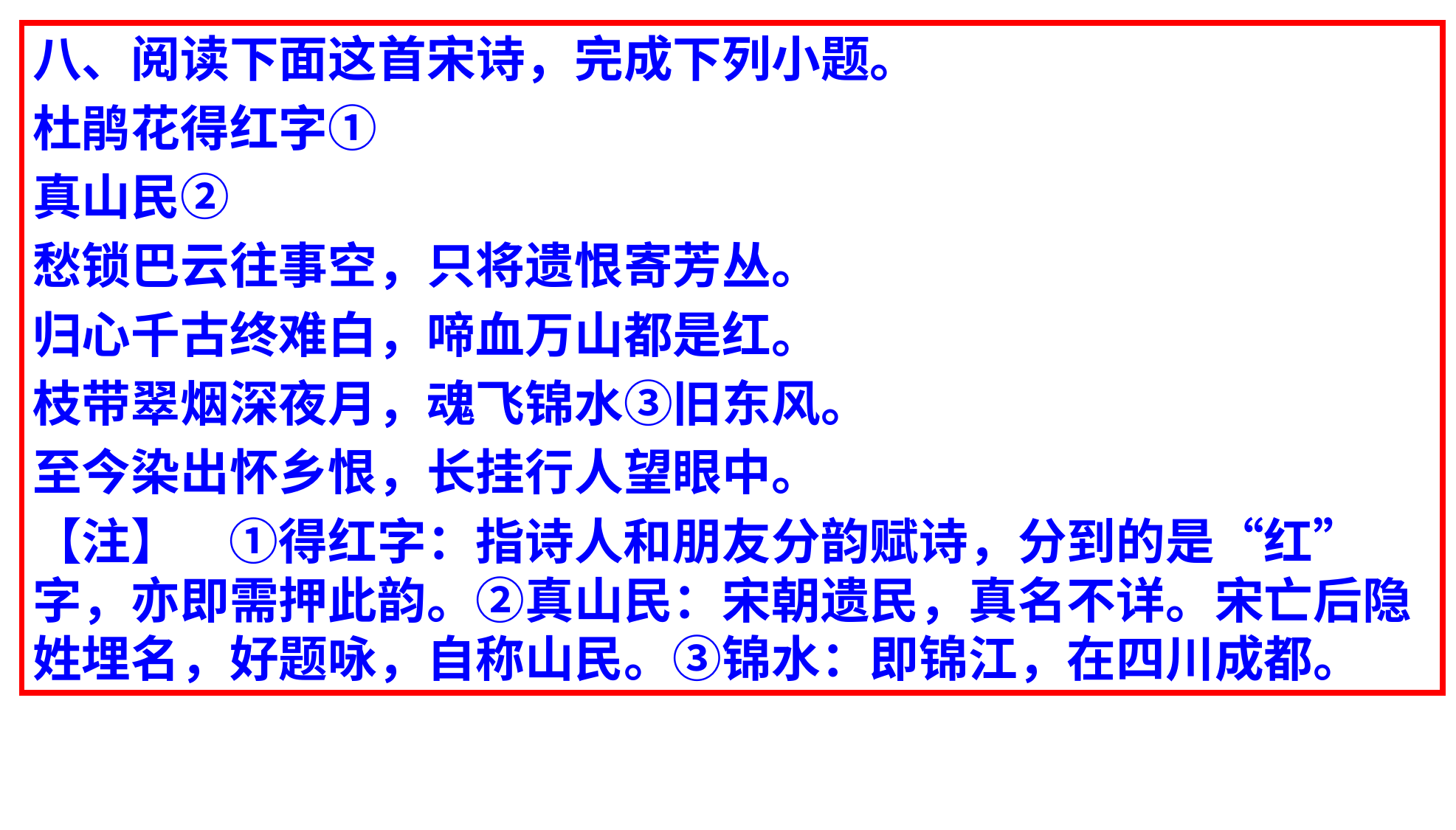

八、阅读下面这首宋诗，完成下列小题。
杜鹃花得红字①
真山民②
愁锁巴云往事空，只将遗恨寄芳丛。
归心千古终难白，啼血万山都是红。
枝带翠烟深夜月，魂飞锦水③旧东风。
至今染出怀乡恨，长挂行人望眼中。
【注】　①得红字：指诗人和朋友分韵赋诗，分到的是“红”字，亦即需押此韵。②真山民：宋朝遗民，真名不详。宋亡后隐姓埋名，好题咏，自称山民。③锦水：即锦江，在四川成都。